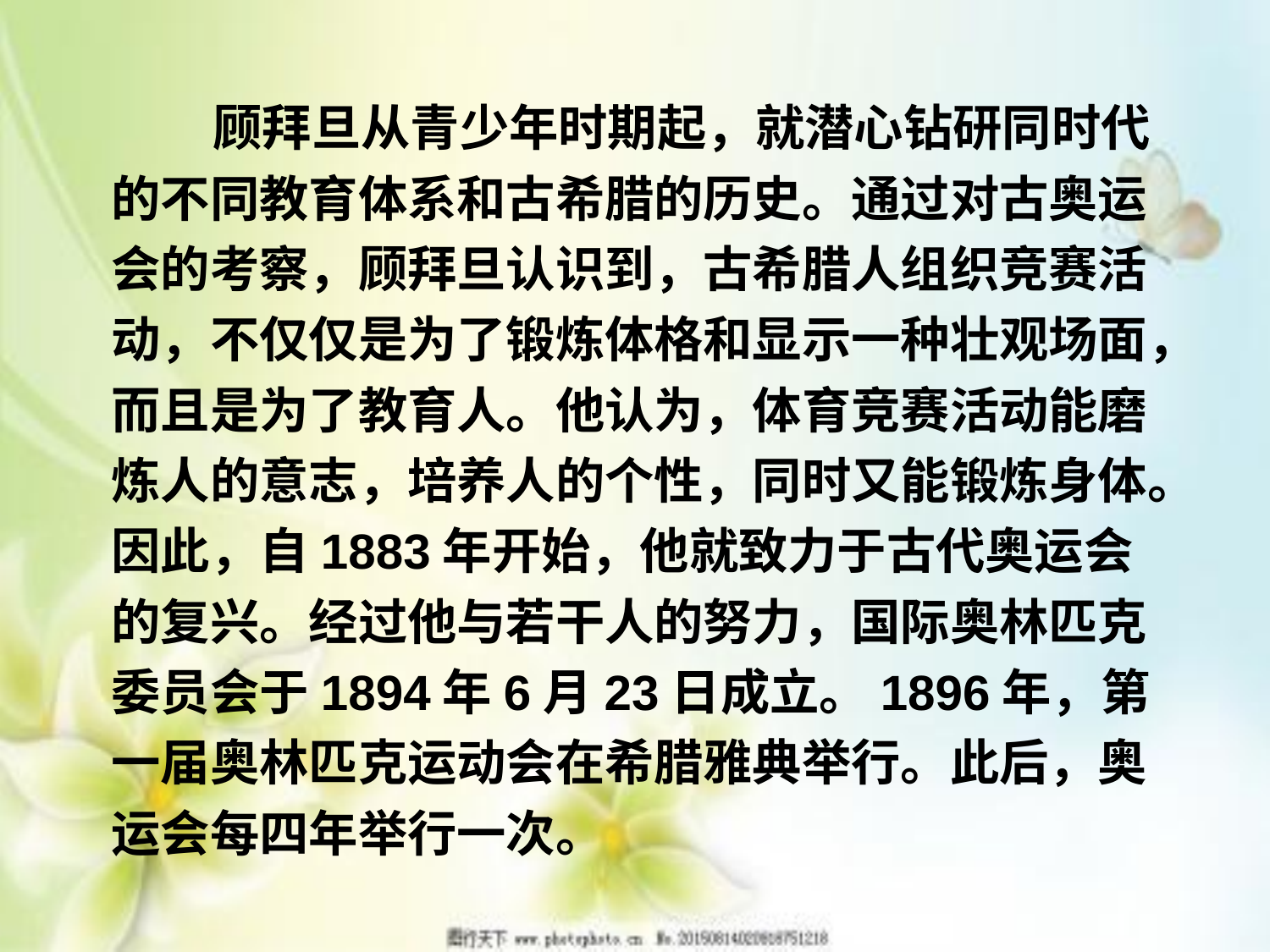

顾拜旦从青少年时期起，就潜心钻研同时代的不同教育体系和古希腊的历史。通过对古奥运会的考察，顾拜旦认识到，古希腊人组织竞赛活动，不仅仅是为了锻炼体格和显示一种壮观场面，而且是为了教育人。他认为，体育竞赛活动能磨炼人的意志，培养人的个性，同时又能锻炼身体。因此，自1883年开始，他就致力于古代奥运会的复兴。经过他与若干人的努力，国际奥林匹克委员会于1894年6月23日成立。1896年，第一届奥林匹克运动会在希腊雅典举行。此后，奥运会每四年举行一次。